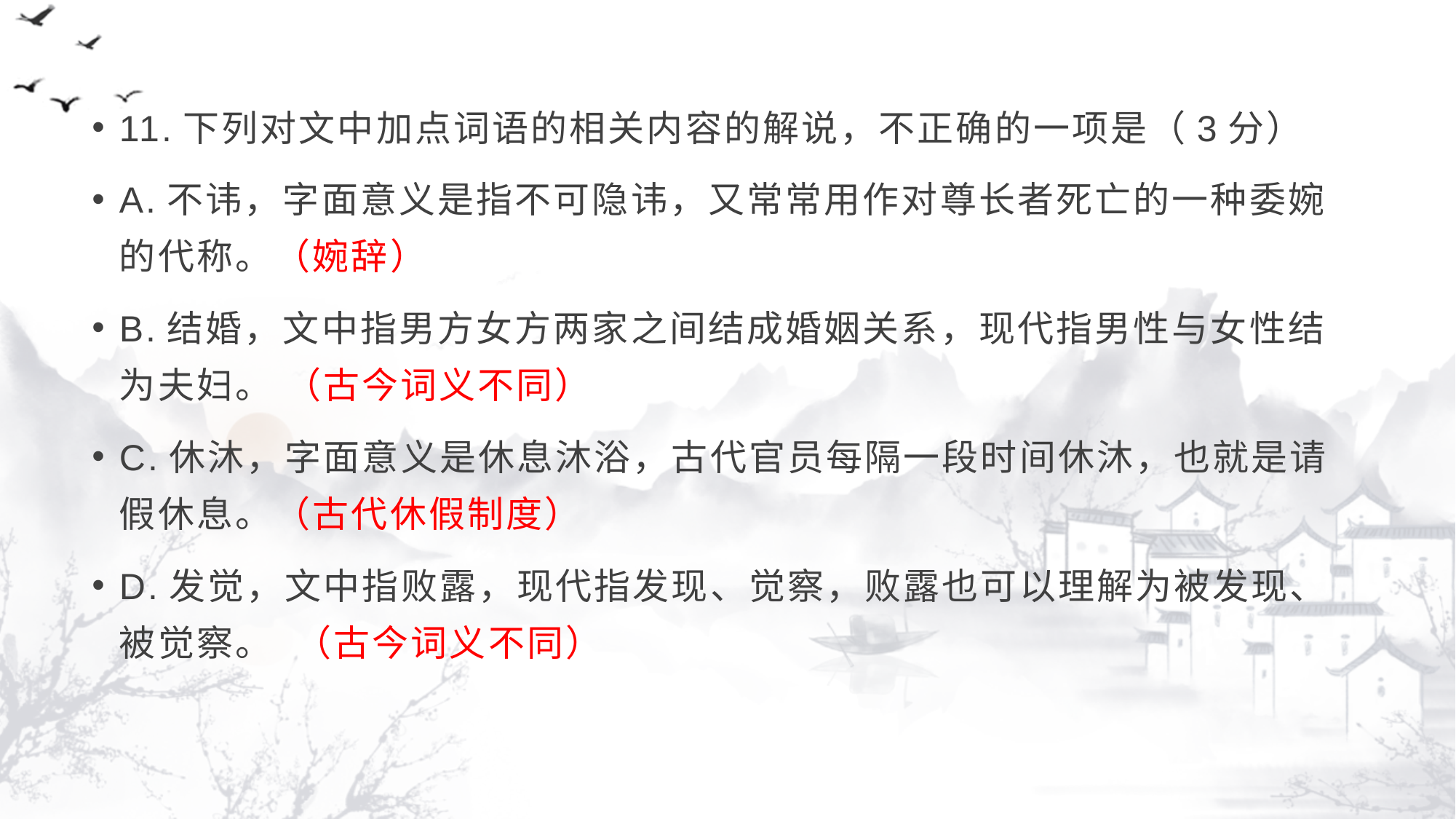

#
11.下列对文中加点词语的相关内容的解说，不正确的一项是（3分）
A.不讳，字面意义是指不可隐讳，又常常用作对尊长者死亡的一种委婉的代称。（婉辞）
B.结婚，文中指男方女方两家之间结成婚姻关系，现代指男性与女性结为夫妇。 （古今词义不同）
C.休沐，字面意义是休息沐浴，古代官员每隔一段时间休沐，也就是请假休息。（古代休假制度）
D.发觉，文中指败露，现代指发现、觉察，败露也可以理解为被发现、被觉察。  （古今词义不同）